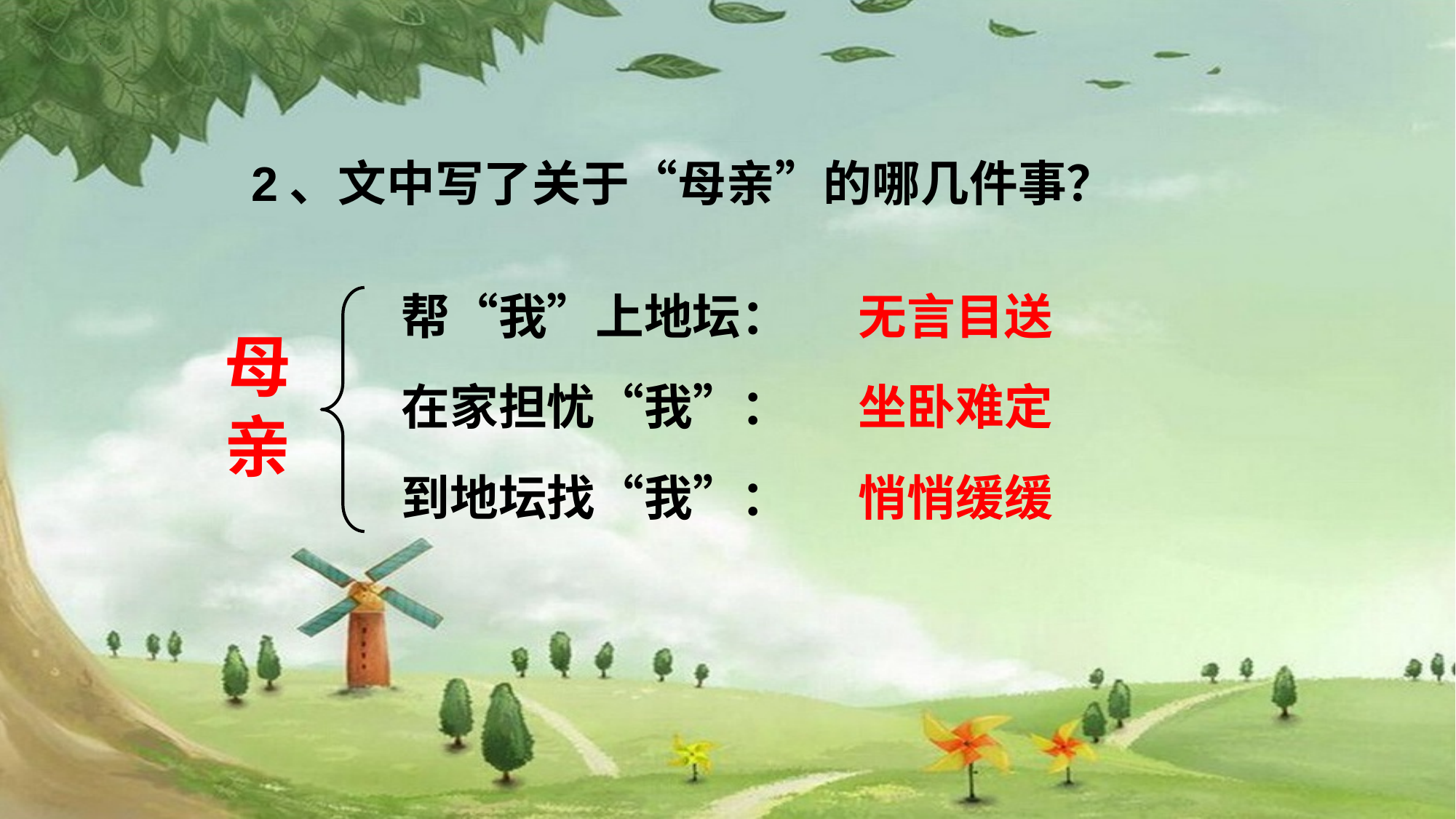

2、文中写了关于“母亲”的哪几件事？
帮“我”上地坛：
无言目送

母亲
坐卧难定
在家担忧“我”：
到地坛找“我”：
悄悄缓缓